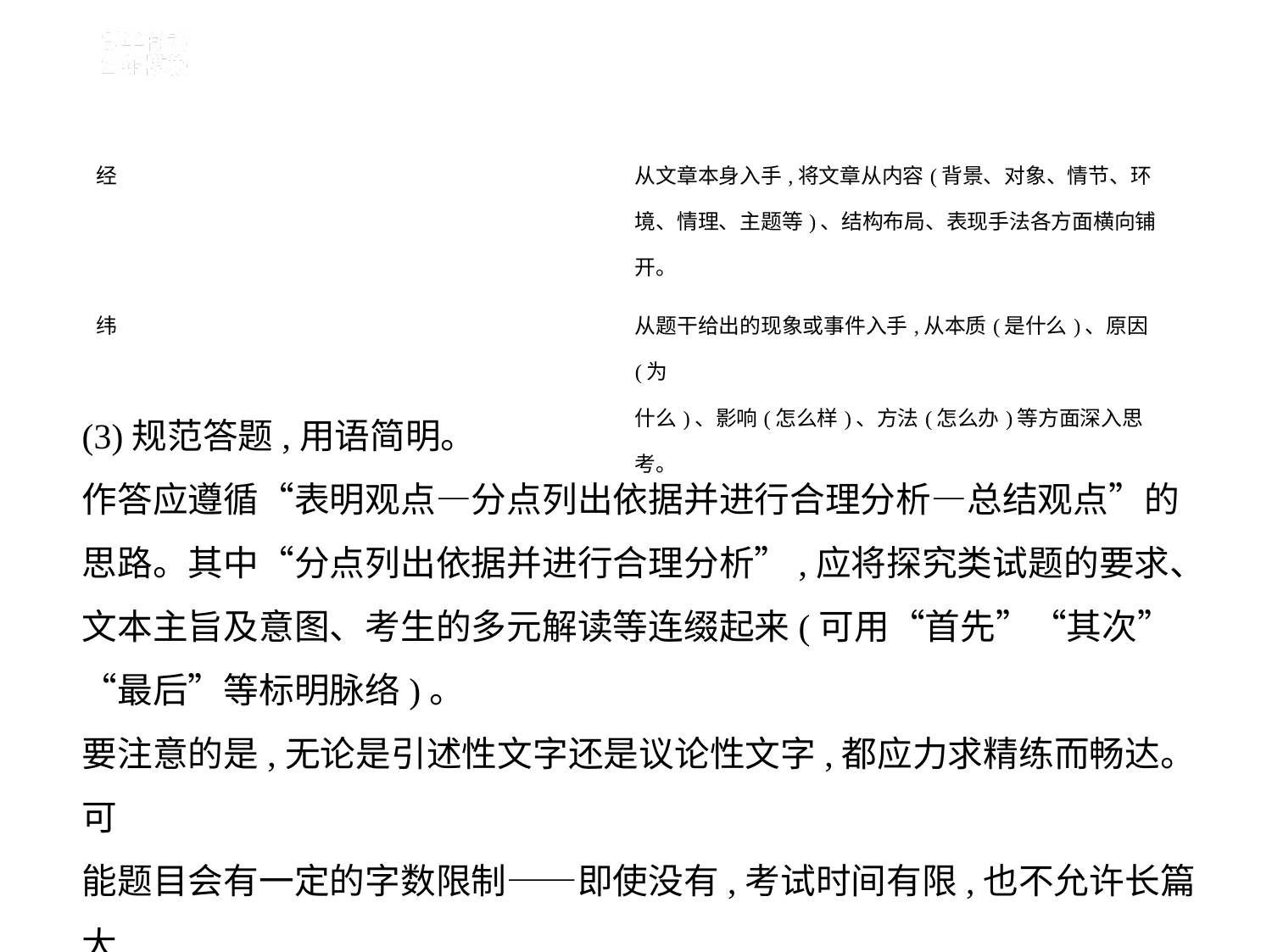

| 经 | 从文章本身入手,将文章从内容(背景、对象、情节、环 境、情理、主题等)、结构布局、表现手法各方面横向铺 开。 |
| --- | --- |
| 纬 | 从题干给出的现象或事件入手,从本质(是什么)、原因(为 什么)、影响(怎么样)、方法(怎么办)等方面深入思考。 |
(3)规范答题,用语简明。
作答应遵循“表明观点—分点列出依据并进行合理分析—总结观点”的
思路。其中“分点列出依据并进行合理分析”,应将探究类试题的要求、
文本主旨及意图、考生的多元解读等连缀起来(可用“首先”“其次”
“最后”等标明脉络)。
要注意的是,无论是引述性文字还是议论性文字,都应力求精练而畅达。可
能题目会有一定的字数限制——即使没有,考试时间有限,也不允许长篇大
论。所以,组织答案必须简洁明了,点中要害。